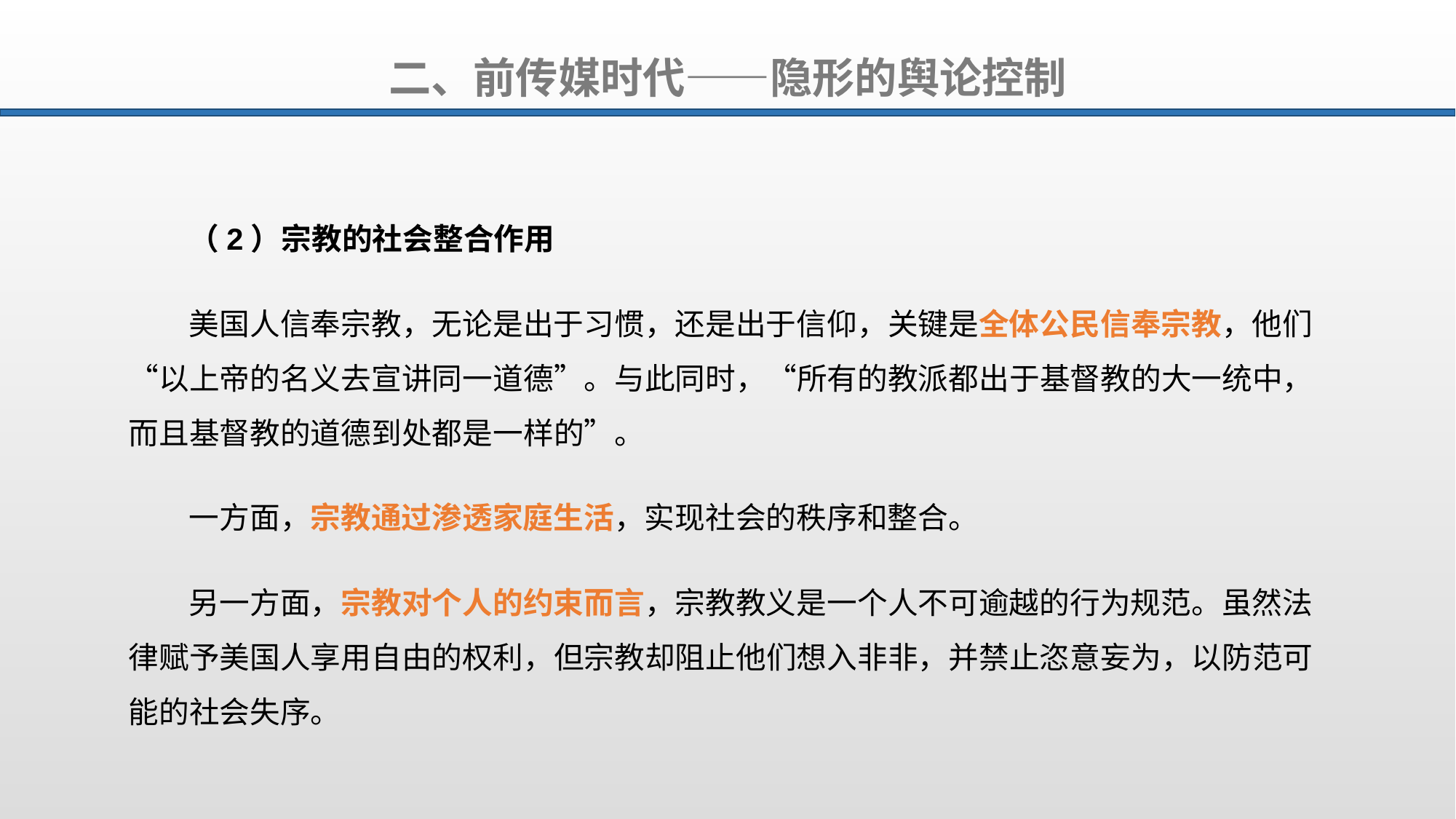

二、前传媒时代——隐形的舆论控制

（2）宗教的社会整合作用
美国人信奉宗教，无论是出于习惯，还是出于信仰，关键是全体公民信奉宗教，他们“以上帝的名义去宣讲同一道德”。与此同时，“所有的教派都出于基督教的大一统中，而且基督教的道德到处都是一样的”。
一方面，宗教通过渗透家庭生活，实现社会的秩序和整合。
另一方面，宗教对个人的约束而言，宗教教义是一个人不可逾越的行为规范。虽然法律赋予美国人享用自由的权利，但宗教却阻止他们想入非非，并禁止恣意妄为，以防范可能的社会失序。